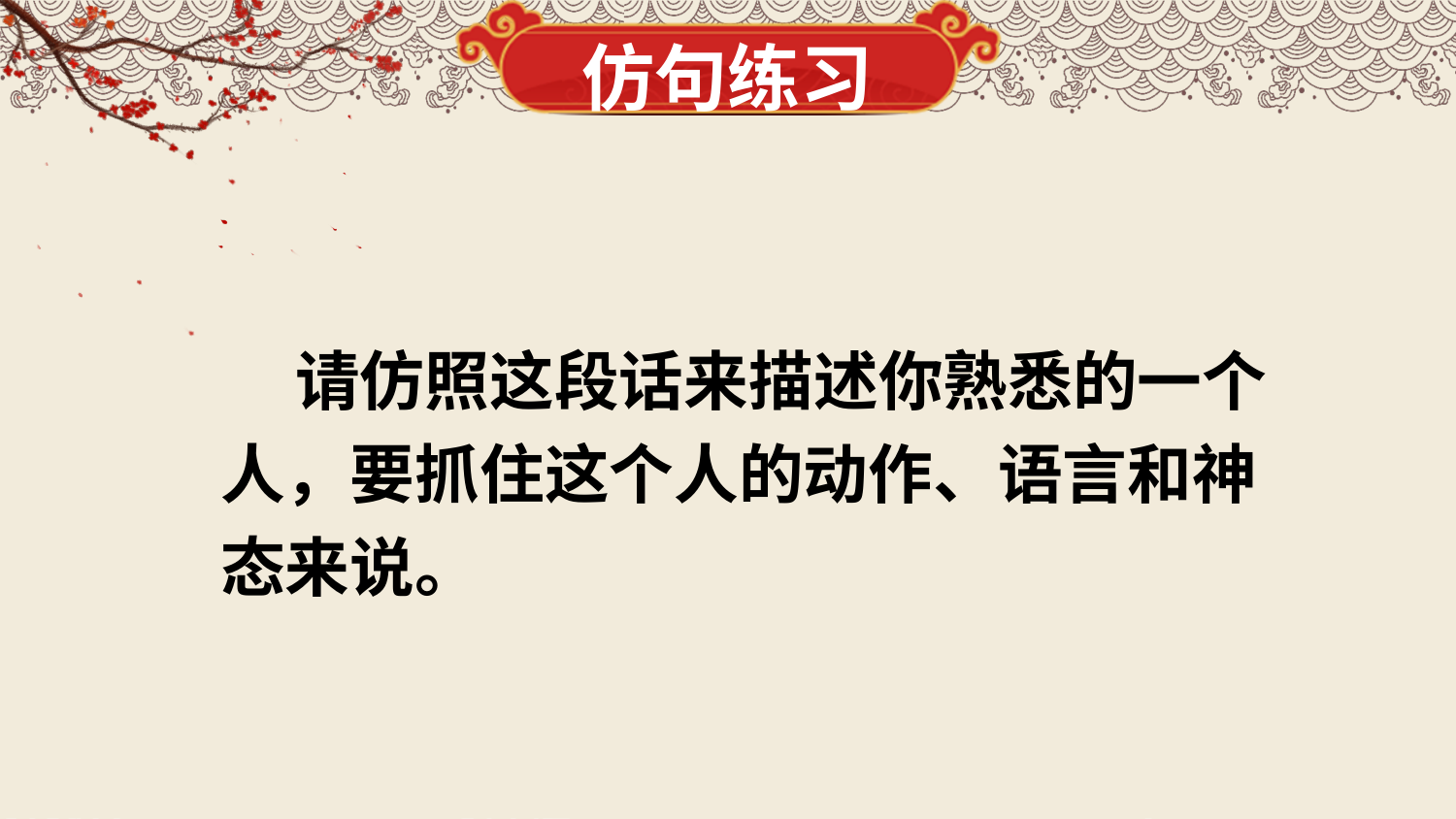

仿句练习
    请仿照这段话来描述你熟悉的一个人，要抓住这个人的动作、语言和神态来说。